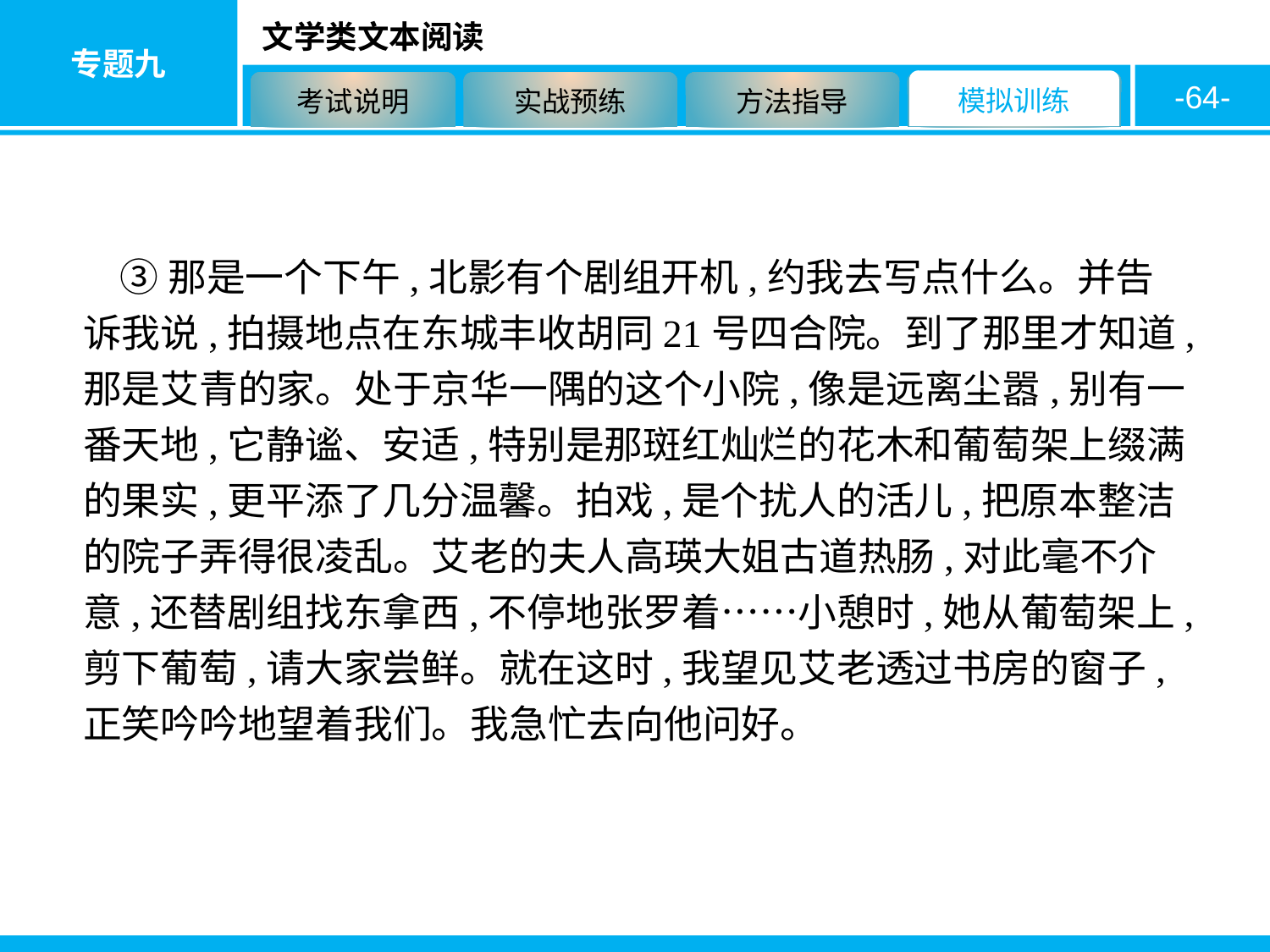

-64-
③那是一个下午,北影有个剧组开机,约我去写点什么。并告诉我说,拍摄地点在东城丰收胡同21号四合院。到了那里才知道,那是艾青的家。处于京华一隅的这个小院,像是远离尘嚣,别有一番天地,它静谧、安适,特别是那斑红灿烂的花木和葡萄架上缀满的果实,更平添了几分温馨。拍戏,是个扰人的活儿,把原本整洁的院子弄得很凌乱。艾老的夫人高瑛大姐古道热肠,对此毫不介意,还替剧组找东拿西,不停地张罗着……小憩时,她从葡萄架上,剪下葡萄,请大家尝鲜。就在这时,我望见艾老透过书房的窗子,正笑吟吟地望着我们。我急忙去向他问好。